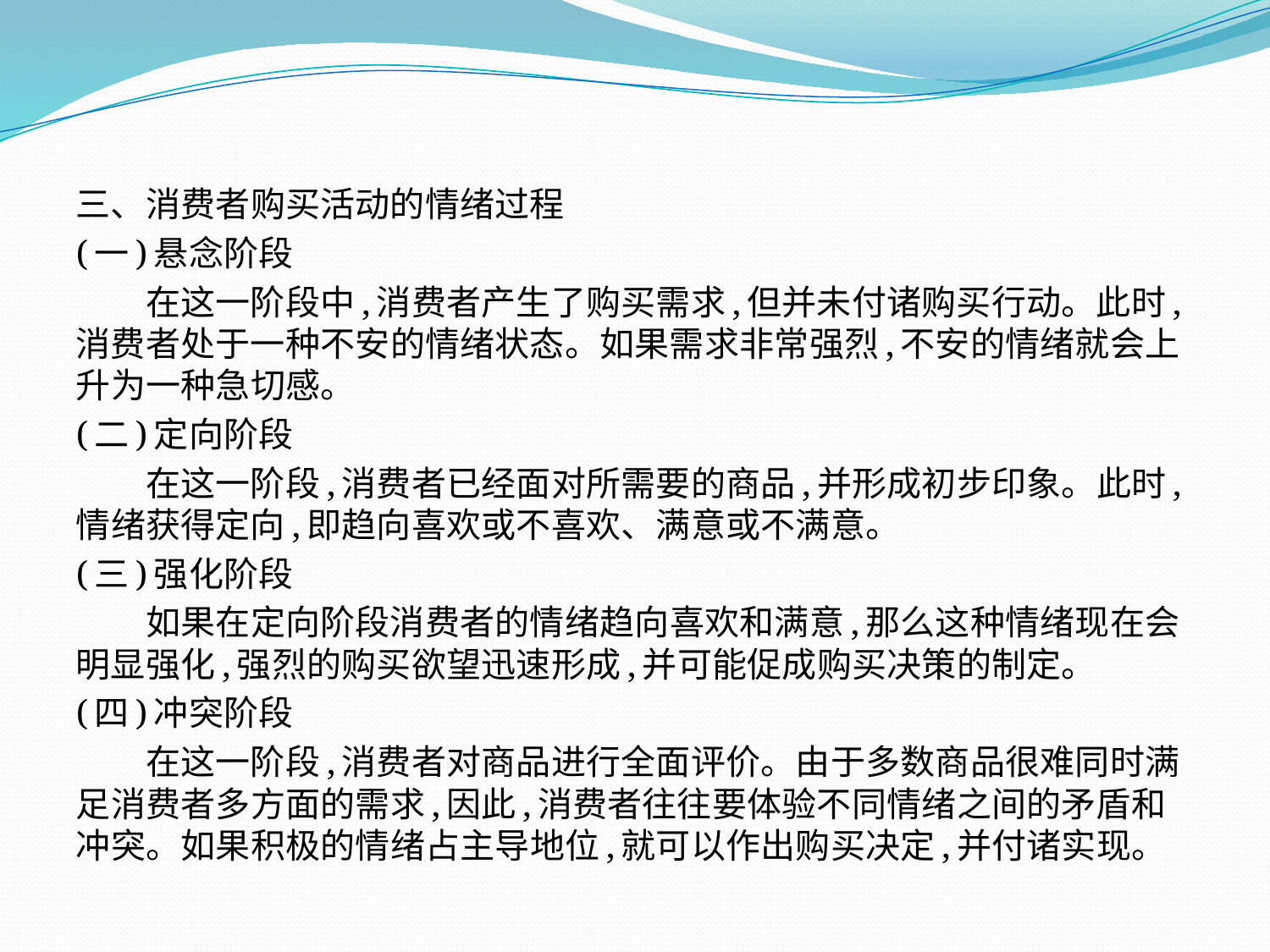

三、消费者购买活动的情绪过程
(一)悬念阶段
　　在这一阶段中,消费者产生了购买需求,但并未付诸购买行动。此时,消费者处于一种不安的情绪状态。如果需求非常强烈,不安的情绪就会上升为一种急切感。
(二)定向阶段
　　在这一阶段,消费者已经面对所需要的商品,并形成初步印象。此时,情绪获得定向,即趋向喜欢或不喜欢、满意或不满意。
(三)强化阶段
　　如果在定向阶段消费者的情绪趋向喜欢和满意,那么这种情绪现在会明显强化,强烈的购买欲望迅速形成,并可能促成购买决策的制定。
(四)冲突阶段
　　在这一阶段,消费者对商品进行全面评价。由于多数商品很难同时满足消费者多方面的需求,因此,消费者往往要体验不同情绪之间的矛盾和冲突。如果积极的情绪占主导地位,就可以作出购买决定,并付诸实现。